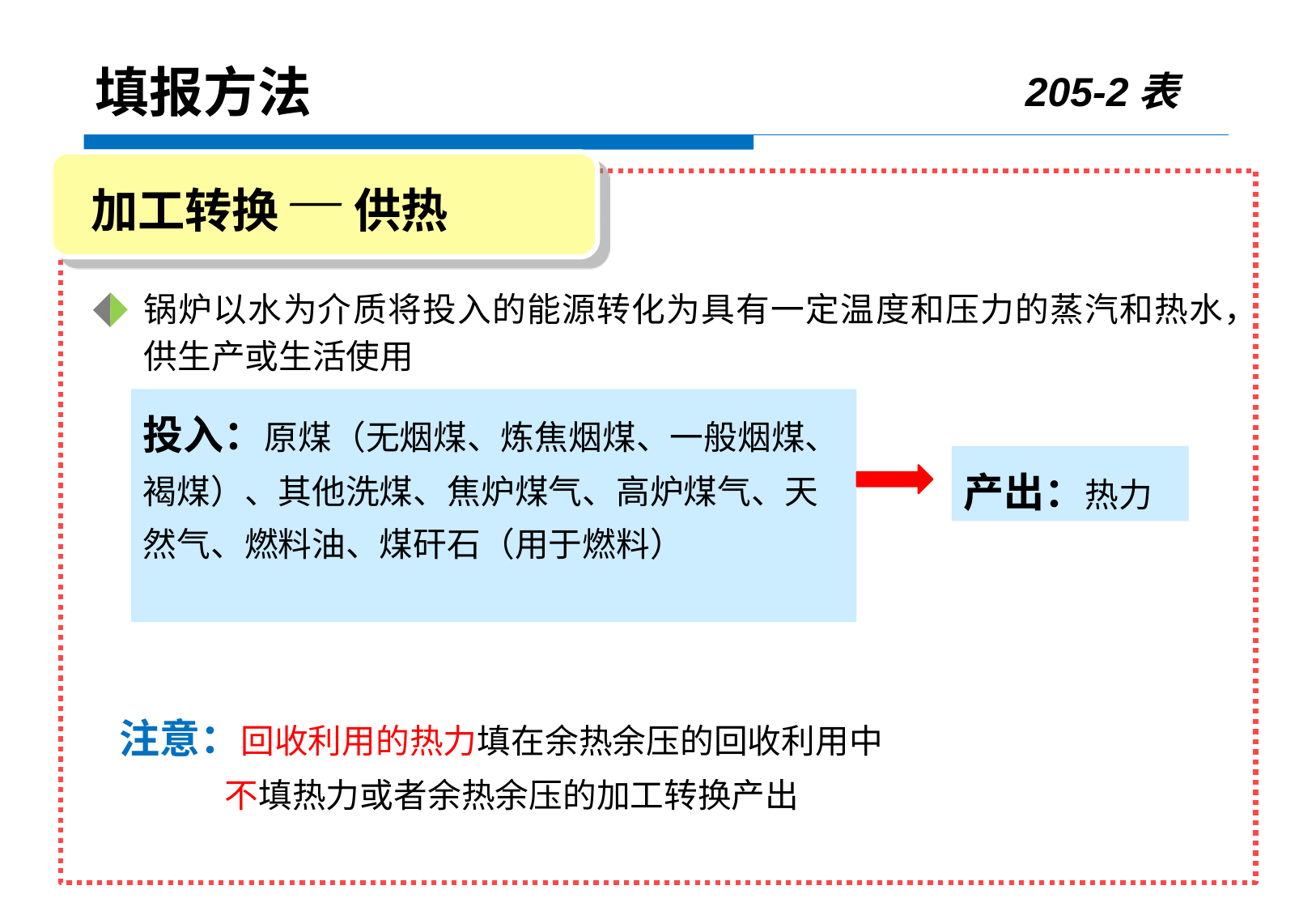

205-2表
填报方法

加工转换— 供热

锅炉以水为介质将投入的能源转化为具有一定温度和压力的蒸汽和热水，供生产或生活使用

投入：原煤（无烟煤、炼焦烟煤、一般烟煤、褐煤）、其他洗煤、焦炉煤气、高炉煤气、天然气、燃料油、煤矸石（用于燃料）

产出：热力

注意：回收利用的热力填在余热余压的回收利用中
             不填热力或者余热余压的加工转换产出